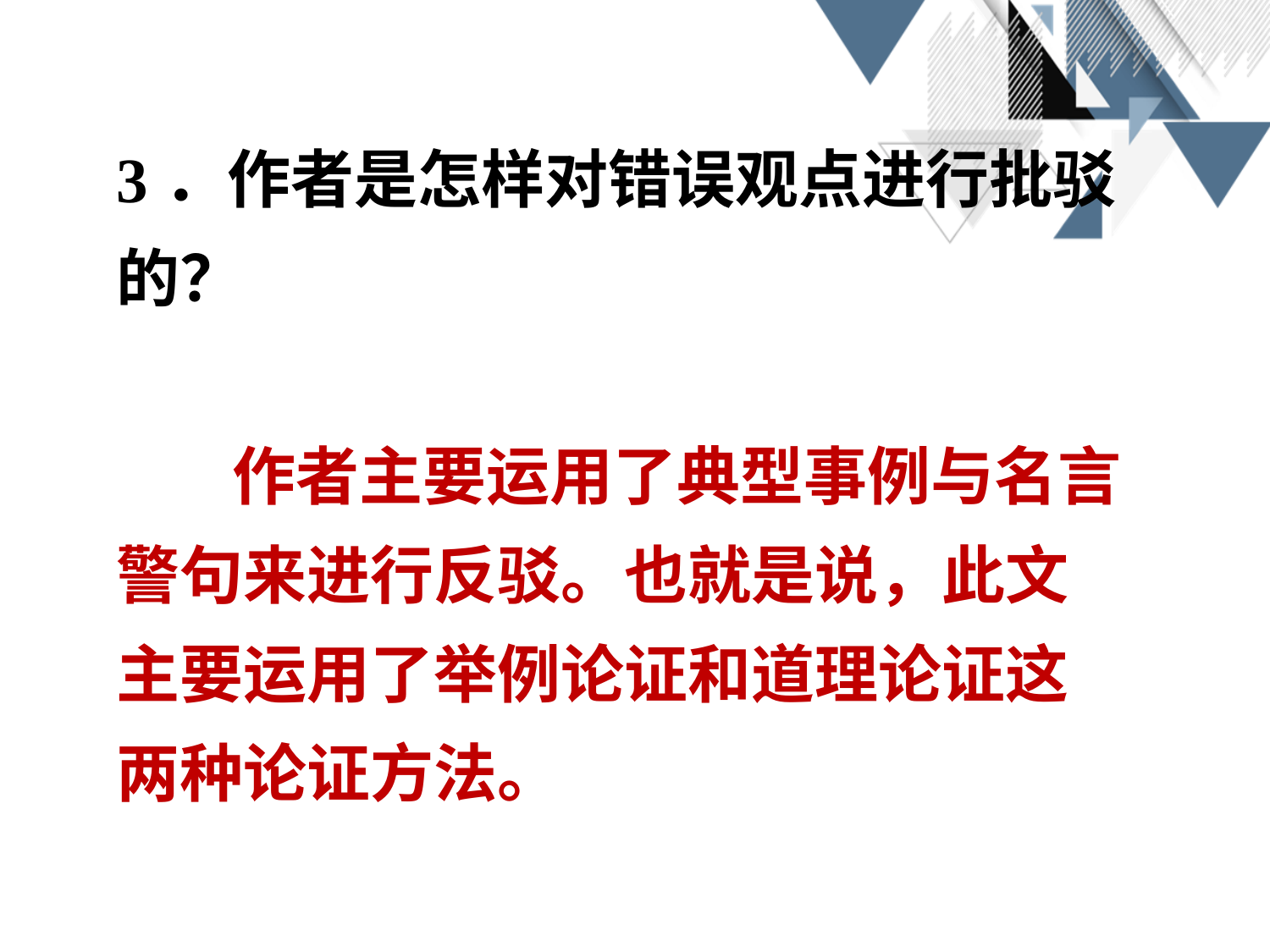

3．作者是怎样对错误观点进行批驳的？

       作者主要运用了典型事例与名言警句来进行反驳。也就是说，此文主要运用了举例论证和道理论证这两种论证方法。